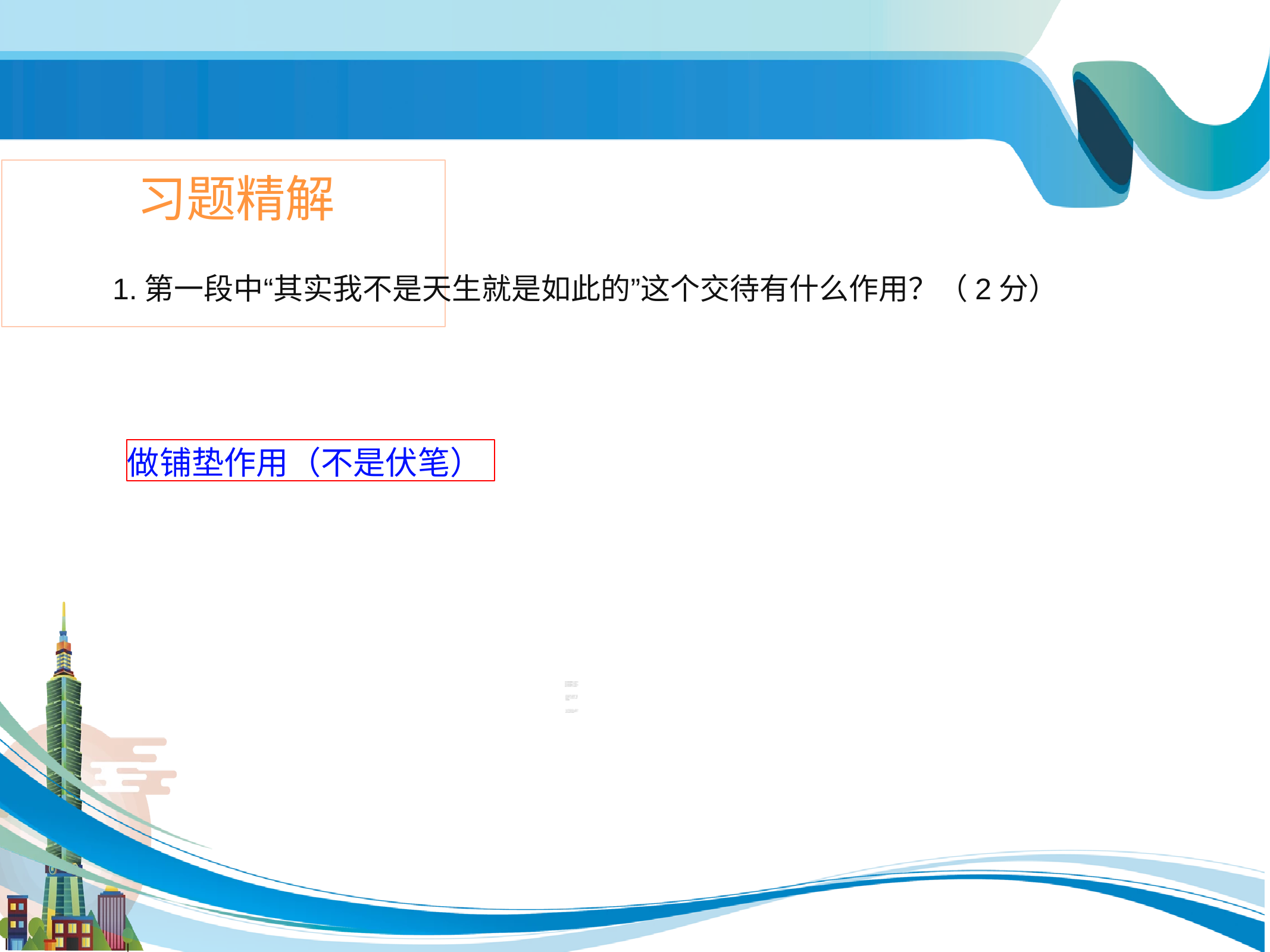

# 习题精解
1.第一段中“其实我不是天生就是如此的”这个交待有什么作用？（2分）
做铺垫作用（不是伏笔）